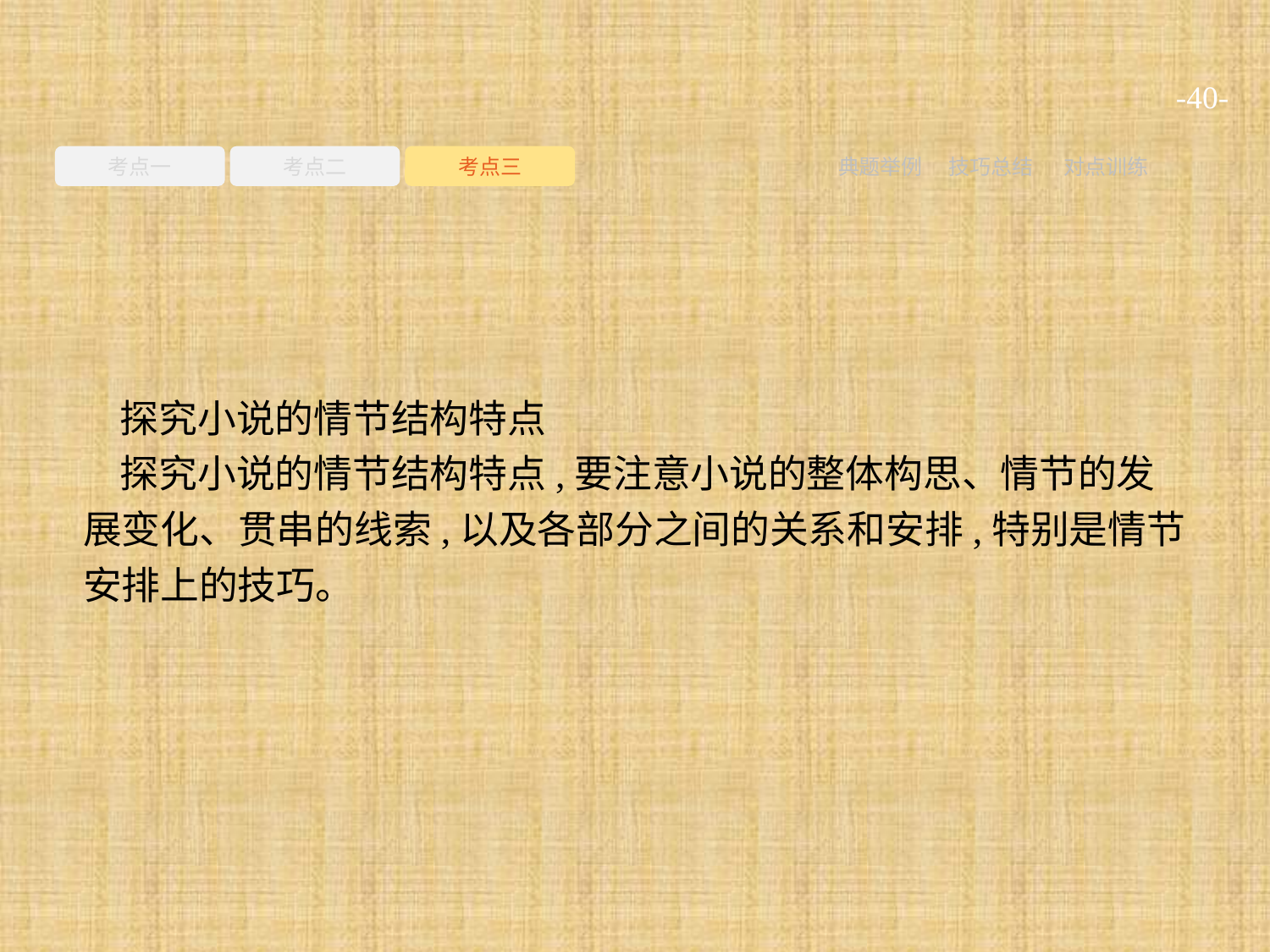

-40-
考点一
考点二
考点三
典题举例
技巧总结
对点训练
探究小说的情节结构特点
探究小说的情节结构特点,要注意小说的整体构思、情节的发展变化、贯串的线索,以及各部分之间的关系和安排,特别是情节安排上的技巧。